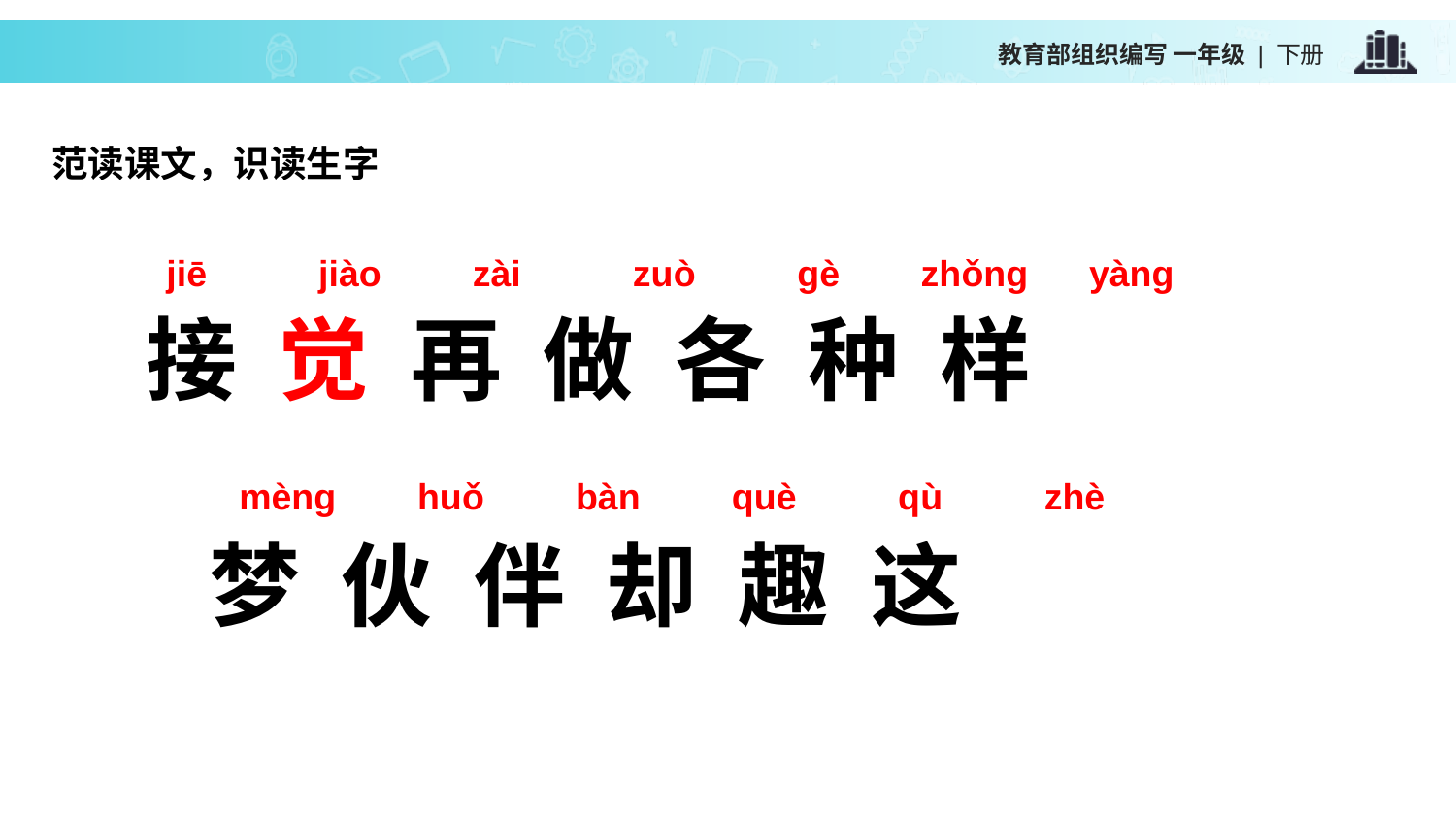

范读课文，识读生字
  jiē           jiào         zài           zuò          gè        zhǒng      yàng
接  觉  再  做  各  种  样

  梦  伙  伴  却  趣  这
mèng        huǒ         bàn         què          qù          zhè